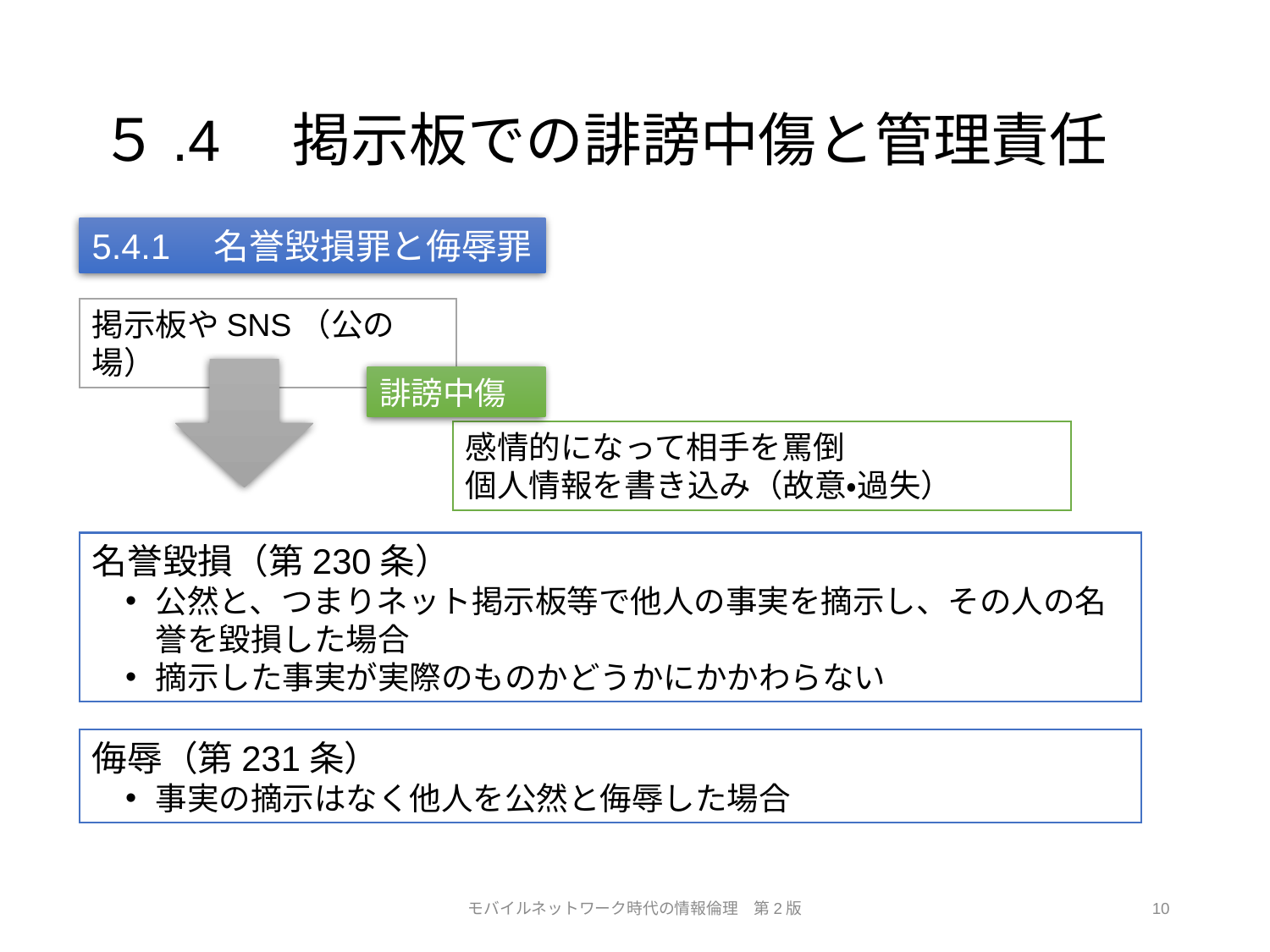

# ５.4　掲示板での誹謗中傷と管理責任
5.4.1　名誉毀損罪と侮辱罪
掲示板やSNS（公の場）

誹謗中傷
感情的になって相手を罵倒
個人情報を書き込み（故意・過失）
名誉毀損（第230条）
公然と、つまりネット掲示板等で他人の事実を摘示し、その人の名誉を毀損した場合
摘示した事実が実際のものかどうかにかかわらない
侮辱（第231条）
事実の摘示はなく他人を公然と侮辱した場合
モバイルネットワーク時代の情報倫理　第2版
10